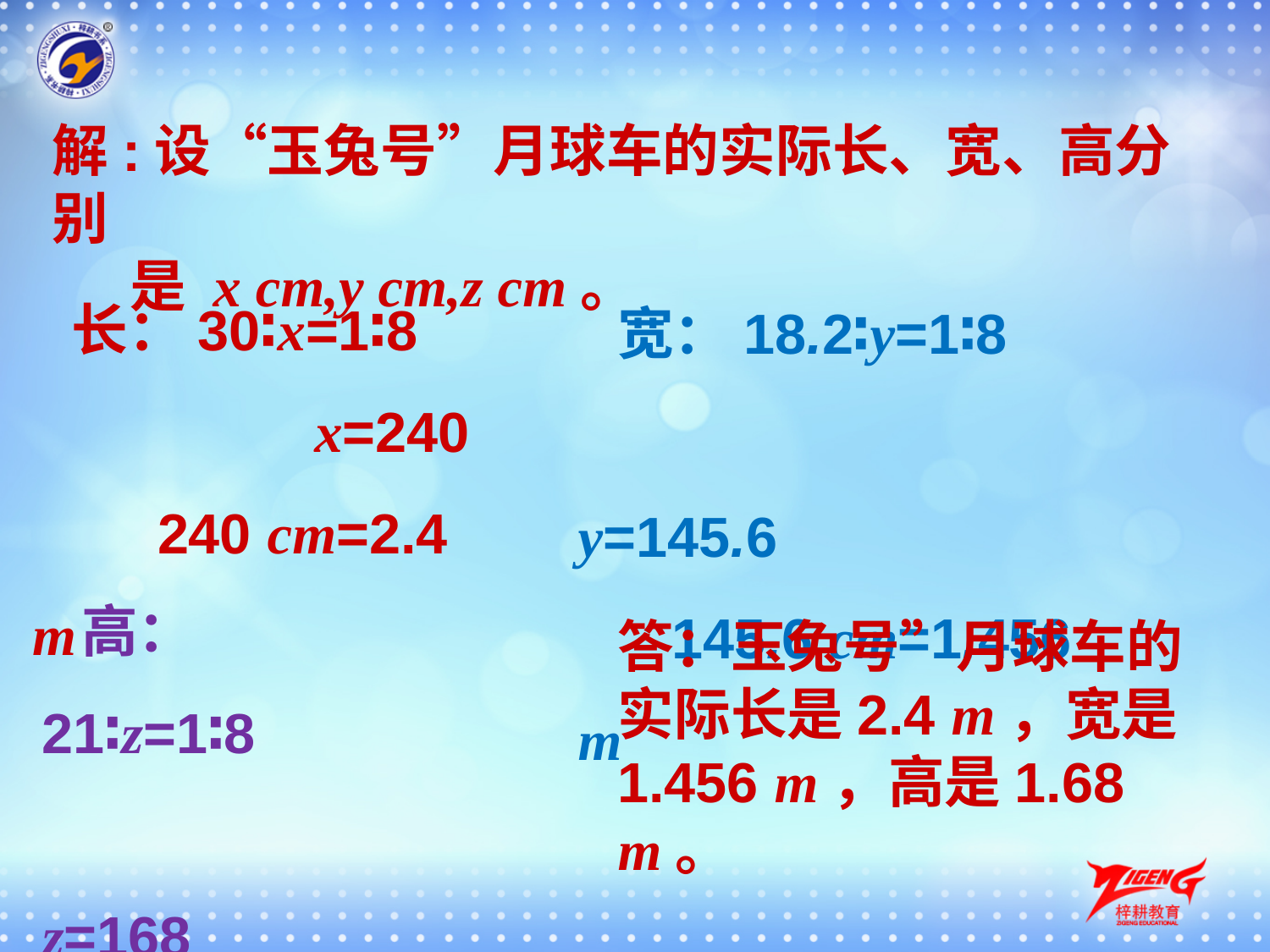

解:设“玉兔号”月球车的实际长、宽、高分别
     是 x cm,y cm,z cm。
  长：30∶x=1∶8
                  x=240
        240 cm=2.4 m
  宽：18.2∶y=1∶8
                     y=145.6
      145.6 cm=1.456 m
  高： 21∶z=1∶8
                   z=168
       168 cm=1.68 m
答：玉兔号”月球车的实际长是2.4 m，宽是1.456 m，高是1.68 m。